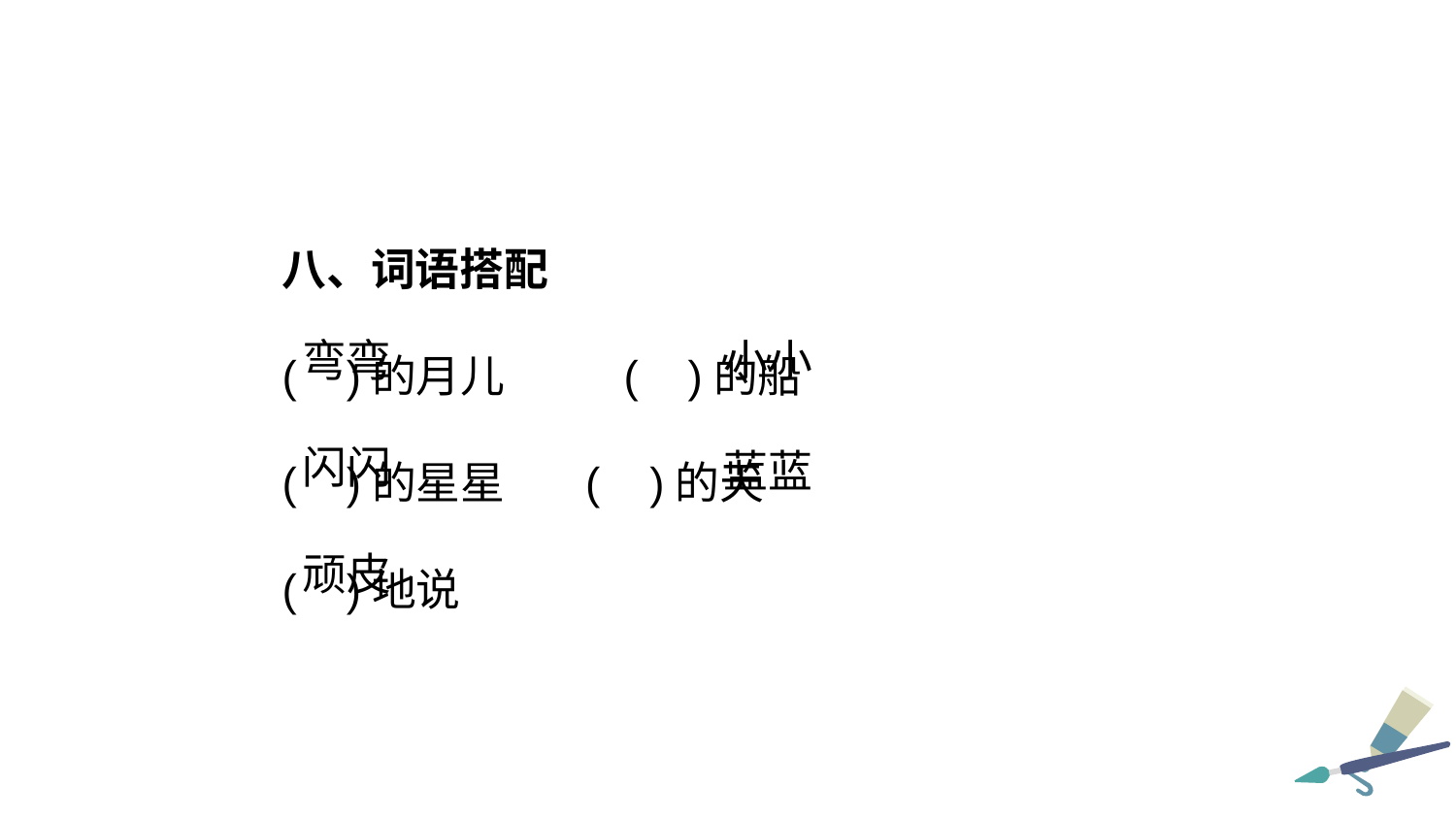

八、词语搭配
(    )的月儿 	    (    )的船
(    )的星星       (    )的天
(    )地说
小小
弯弯
闪闪
蓝蓝
顽皮